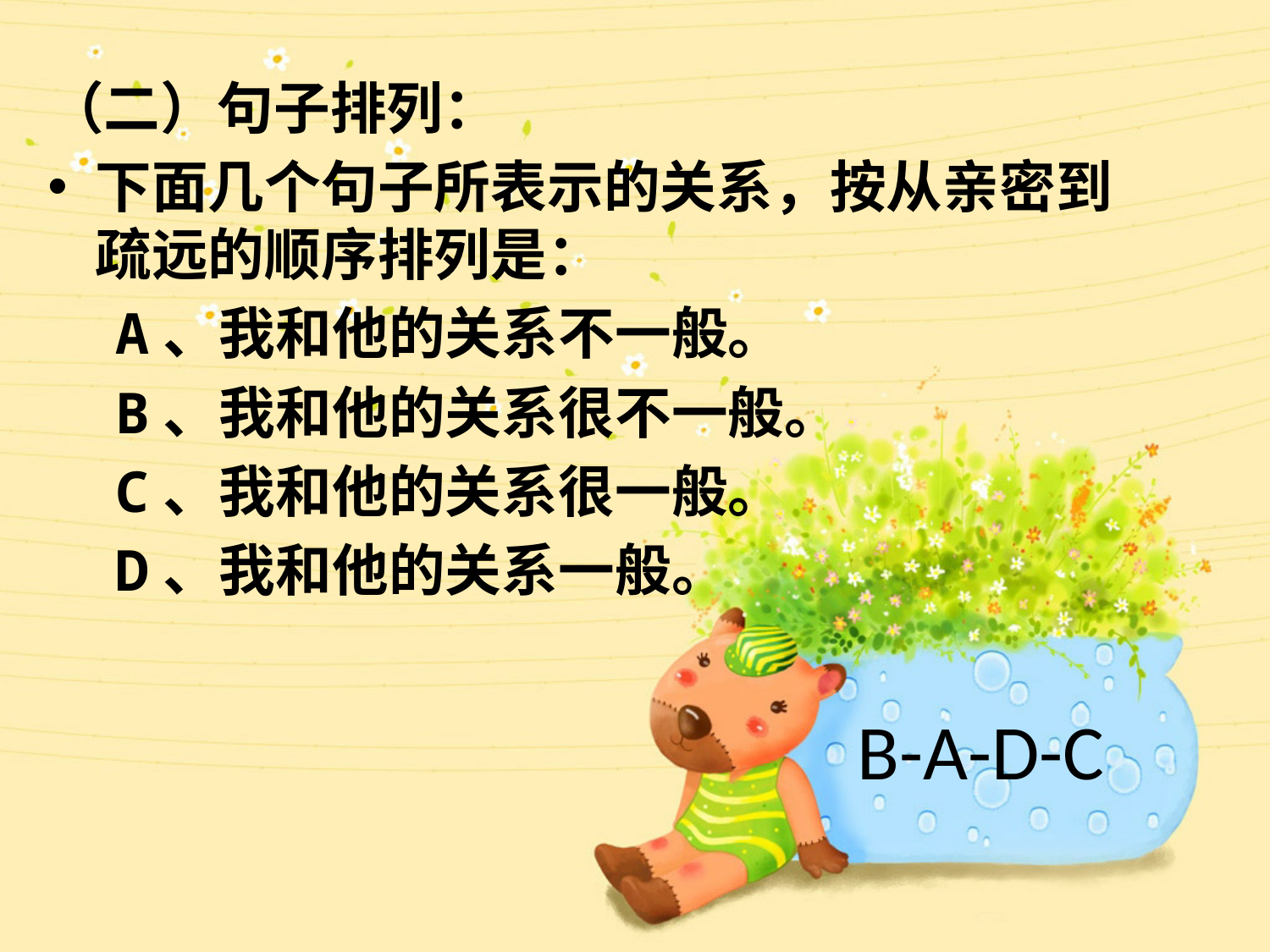

（二）句子排列：
下面几个句子所表示的关系，按从亲密到疏远的顺序排列是：
  A、我和他的关系不一般。
  B、我和他的关系很不一般。
  C、我和他的关系很一般。
  D、我和他的关系一般。

B-A-D-C